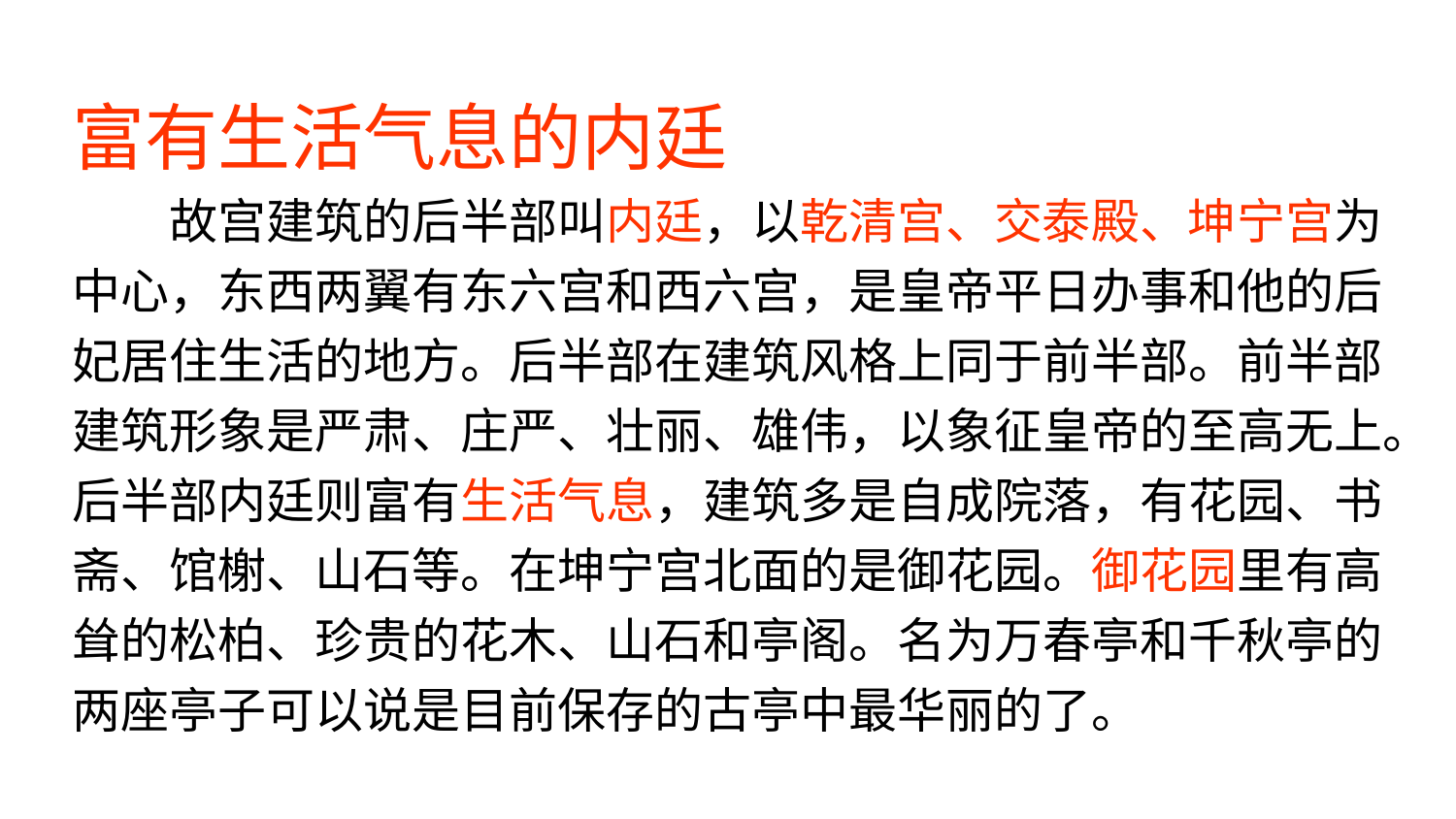

富有生活气息的内廷
　　故宫建筑的后半部叫内廷，以乾清宫、交泰殿、坤宁宫为中心，东西两翼有东六宫和西六宫，是皇帝平日办事和他的后妃居住生活的地方。后半部在建筑风格上同于前半部。前半部建筑形象是严肃、庄严、壮丽、雄伟，以象征皇帝的至高无上。后半部内廷则富有生活气息，建筑多是自成院落，有花园、书斋、馆榭、山石等。在坤宁宫北面的是御花园。御花园里有高耸的松柏、珍贵的花木、山石和亭阁。名为万春亭和千秋亭的两座亭子可以说是目前保存的古亭中最华丽的了。